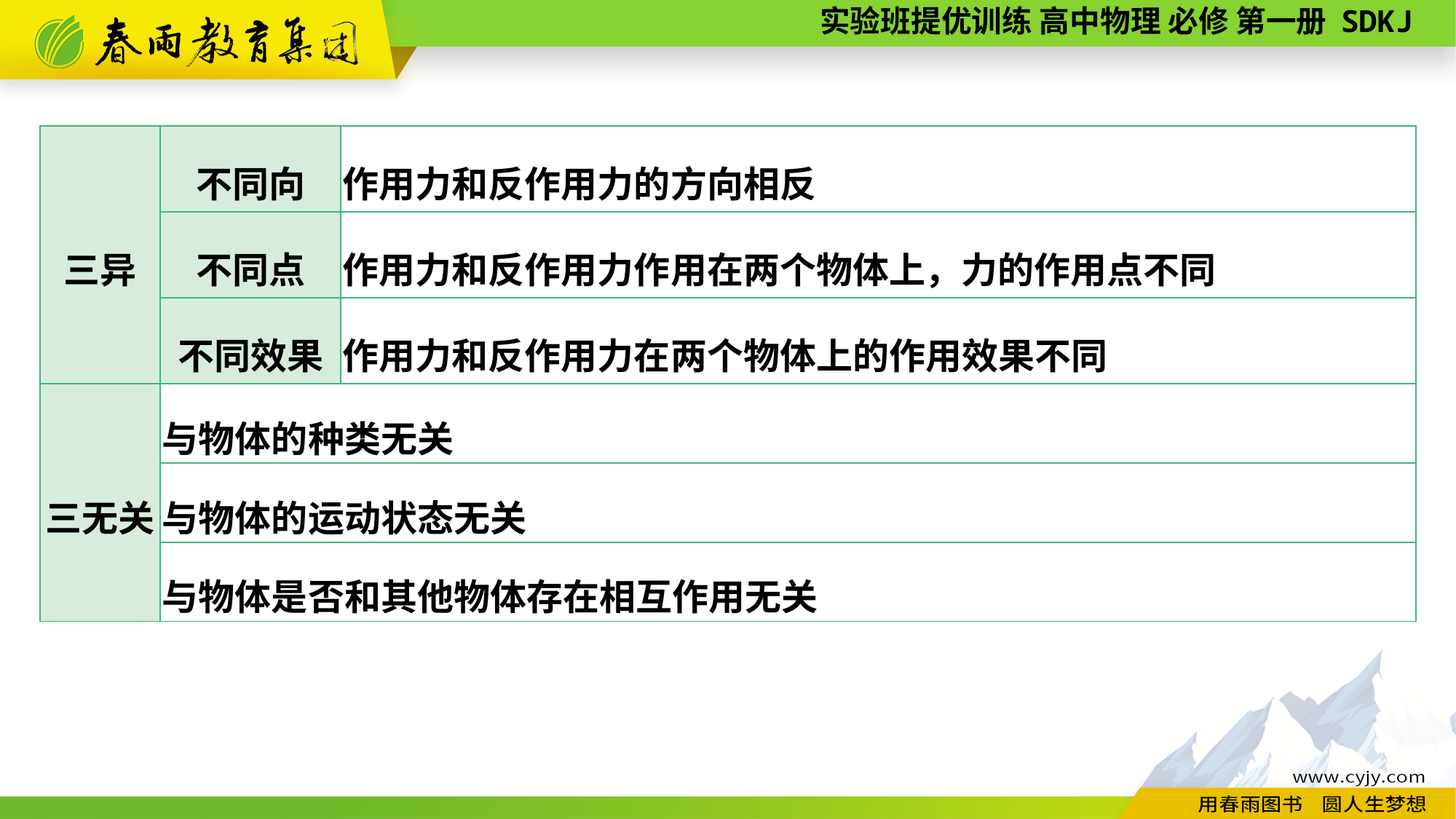

| 三异 | 不同向 | 作用力和反作用力的方向相反 |
| --- | --- | --- |
|  | 不同点 | 作用力和反作用力作用在两个物体上，力的作用点不同 |
|  | 不同效果 | 作用力和反作用力在两个物体上的作用效果不同 |
| 三无关 | 与物体的种类无关 |  |
|  | 与物体的运动状态无关 |  |
|  | 与物体是否和其他物体存在相互作用无关 |  |